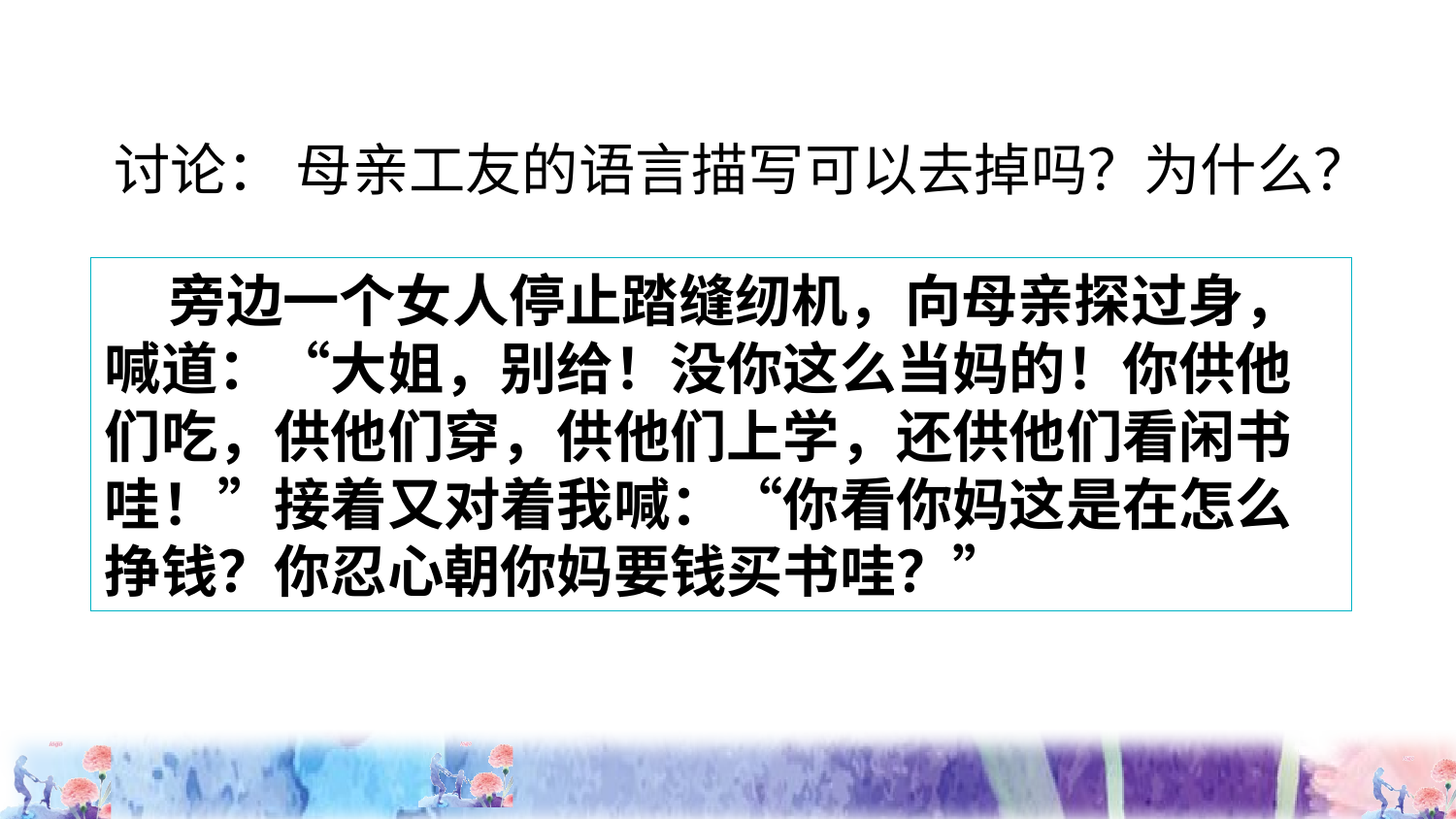

讨论： 母亲工友的语言描写可以去掉吗？为什么？
    旁边一个女人停止踏缝纫机，向母亲探过身，喊道：“大姐，别给！没你这么当妈的！你供他们吃，供他们穿，供他们上学，还供他们看闲书哇！”接着又对着我喊：“你看你妈这是在怎么挣钱？你忍心朝你妈要钱买书哇？”